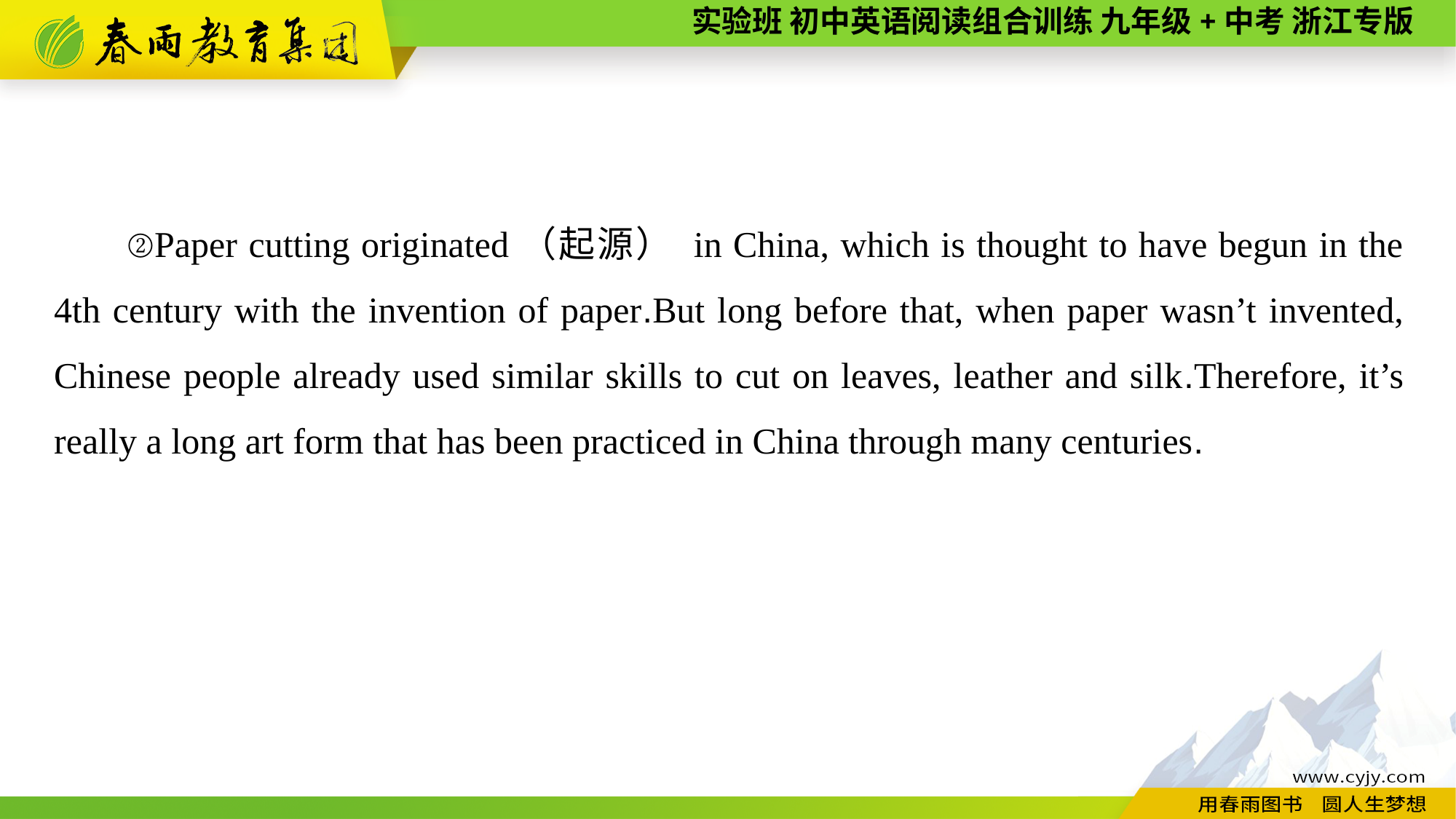

②Paper cutting originated（起源） in China, which is thought to have begun in the 4th century with the invention of paper.But long before that, when paper wasn’t invented, Chinese people already used similar skills to cut on leaves, leather and silk.Therefore, it’s really a long art form that has been practiced in China through many centuries.